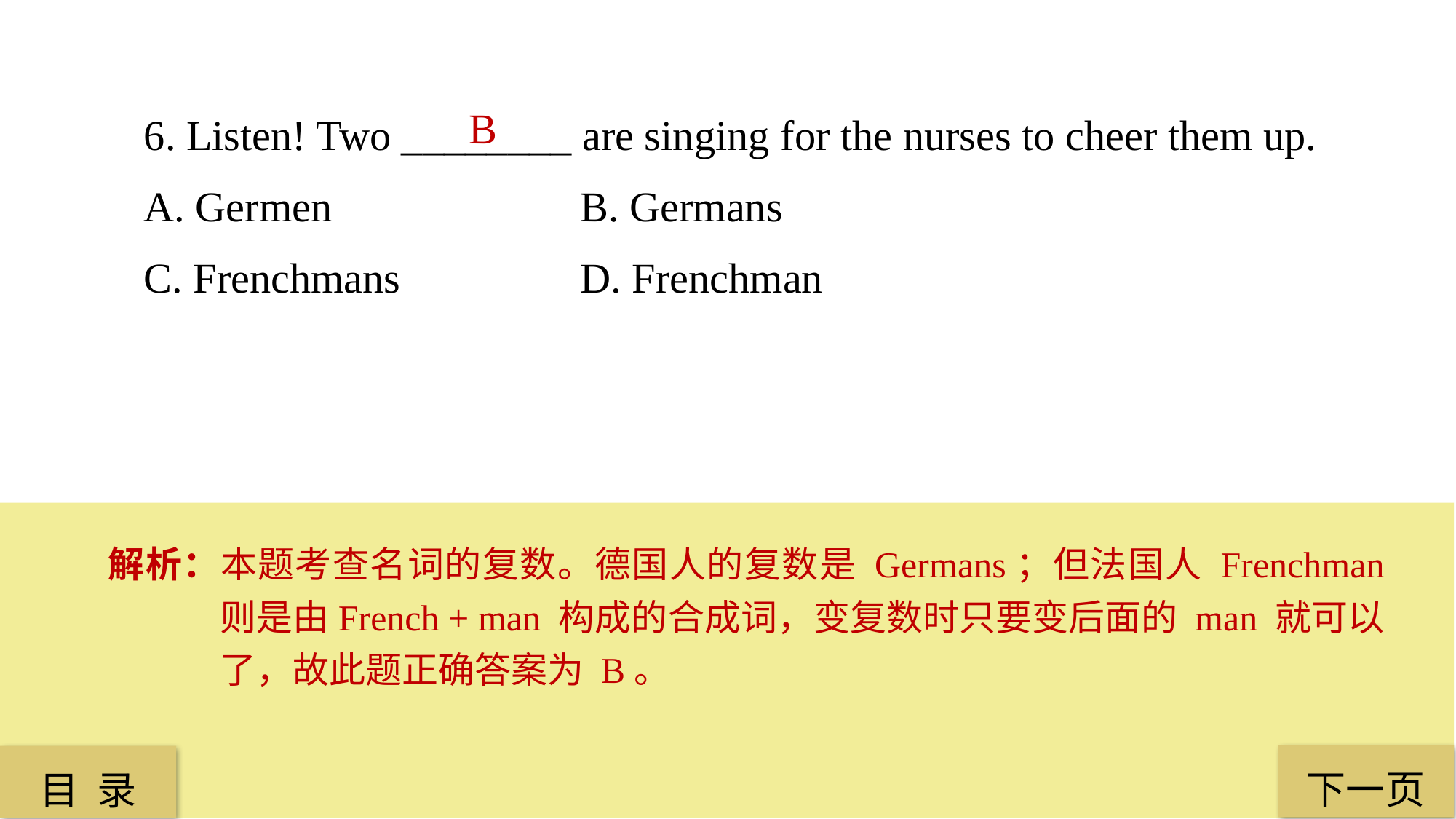

6. Listen! Two ________ are singing for the nurses to cheer them up.
A. Germen 			B. Germans
C. Frenchmans 		D. Frenchman
B
解析：本题考查名词的复数。德国人的复数是 Germans；但法国人 Frenchman 则是由French + man 构成的合成词，变复数时只要变后面的 man 就可以了，故此题正确答案为 B。